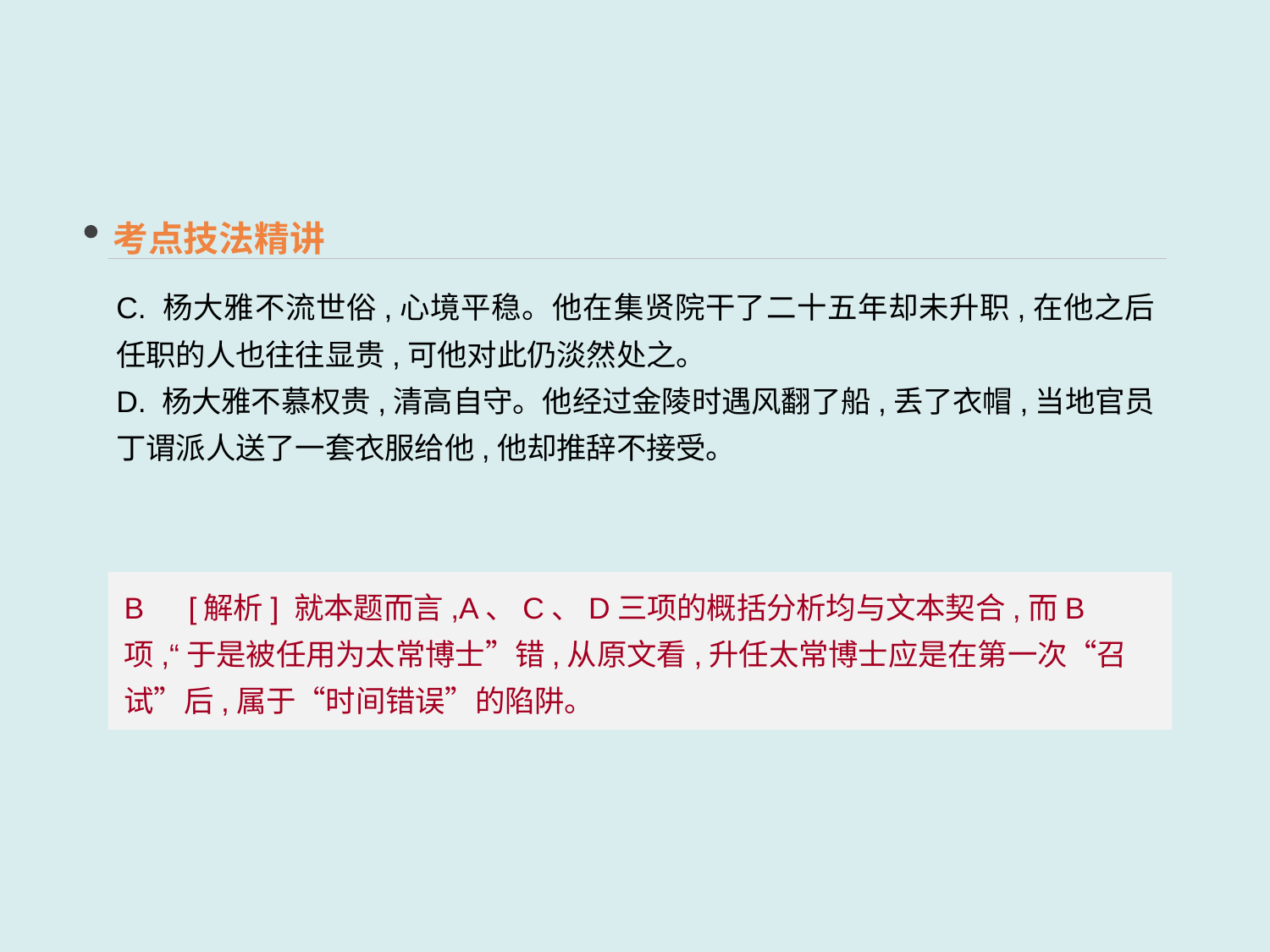

考点技法精讲

C. 杨大雅不流世俗,心境平稳。他在集贤院干了二十五年却未升职,在他之后任职的人也往往显贵,可他对此仍淡然处之。
D. 杨大雅不慕权贵,清高自守。他经过金陵时遇风翻了船,丢了衣帽,当地官员丁谓派人送了一套衣服给他,他却推辞不接受。

B　[解析] 就本题而言,A、C、D三项的概括分析均与文本契合,而B项,“于是被任用为太常博士”错,从原文看,升任太常博士应是在第一次“召试”后,属于“时间错误”的陷阱。